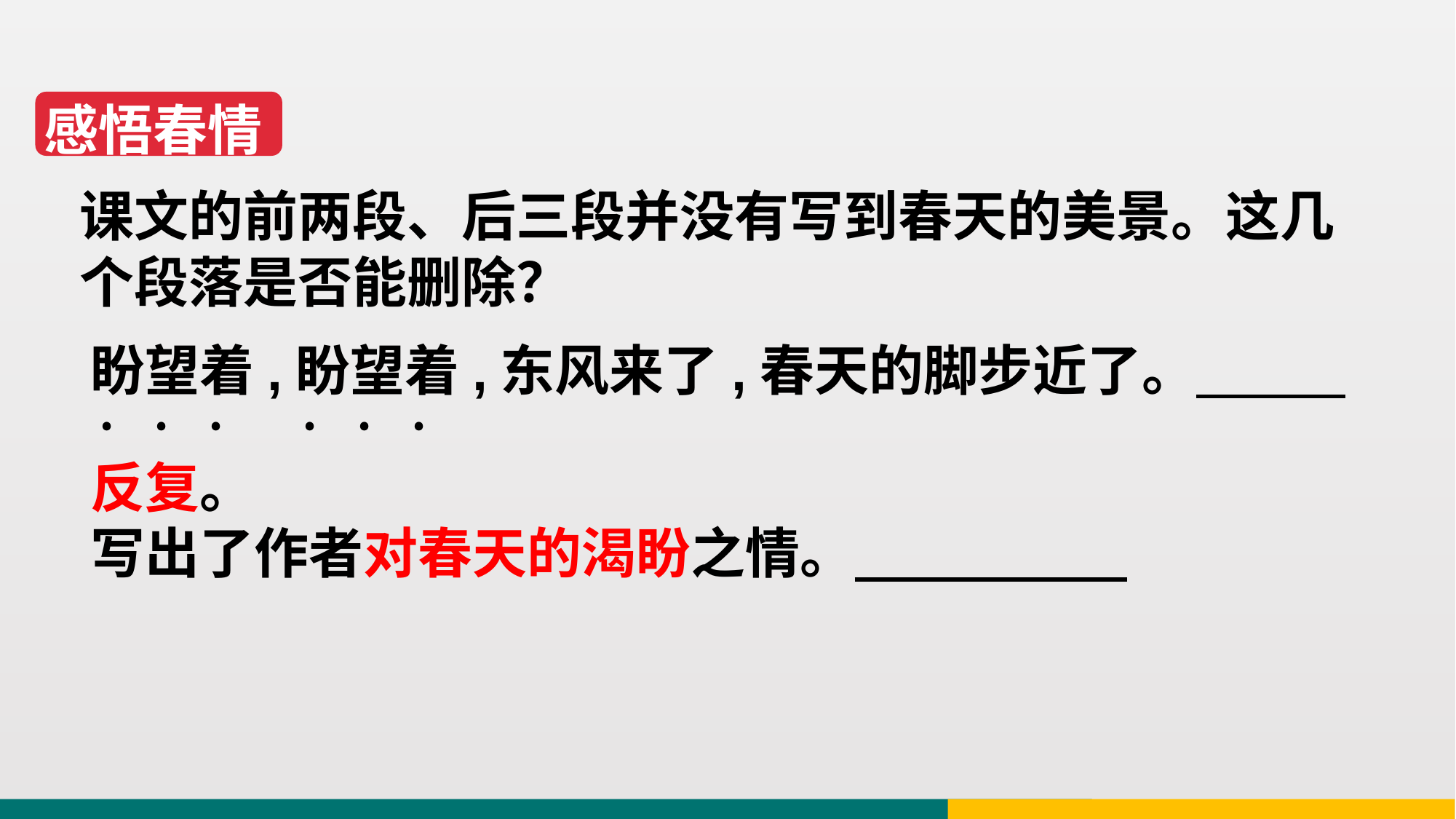

感悟春情
课文的前两段、后三段并没有写到春天的美景。这几
个段落是否能删除？
盼望着,盼望着,东风来了,春天的脚步近了。
﹒﹒﹒
﹒﹒﹒
反复。
写出了作者对春天的渴盼之情。